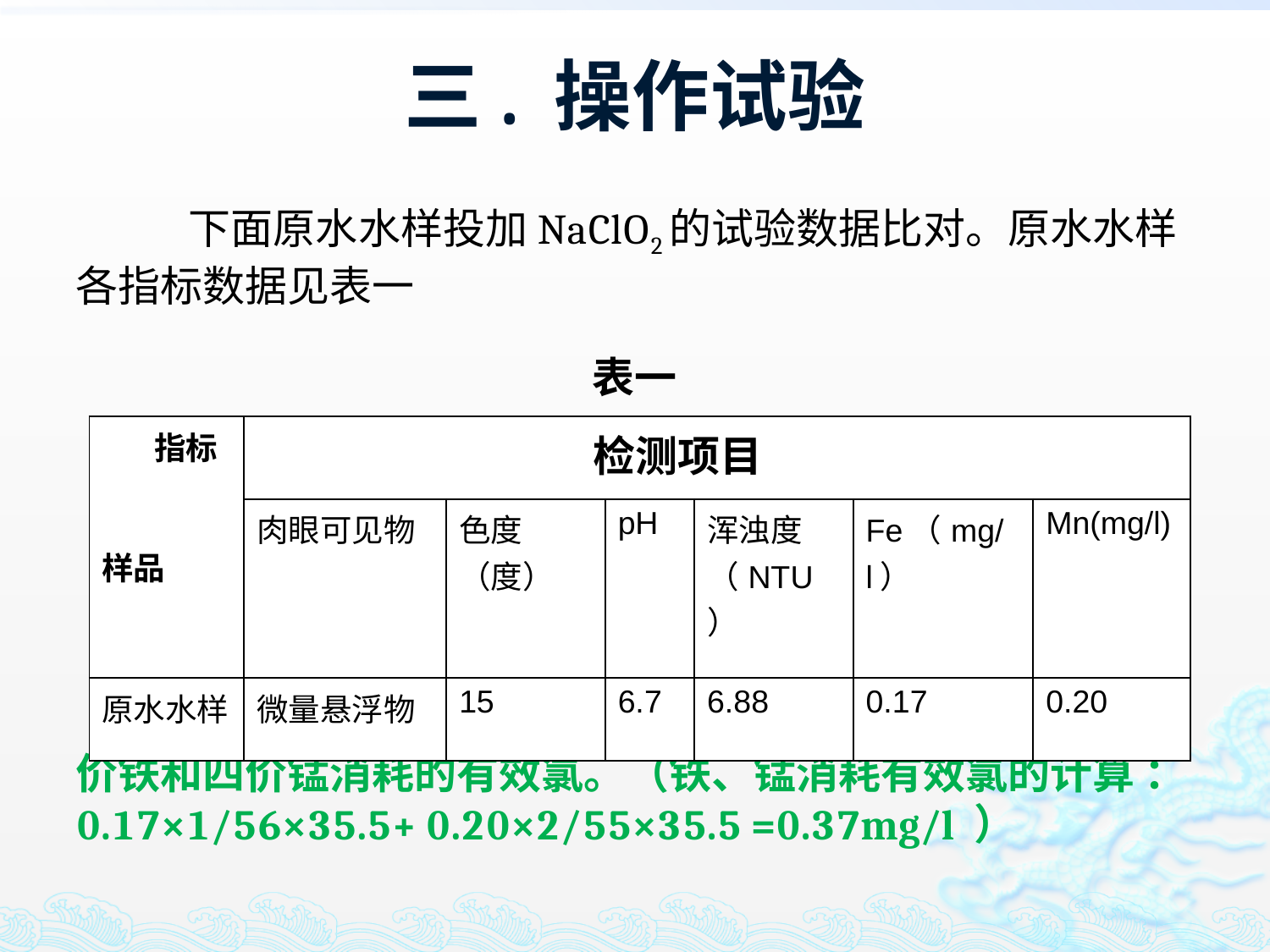

# 三. 操作试验
         下面原水水样投加NaClO2的试验数据比对。原水水样各指标数据见表一

表一

          根据原水水样的数据，理论可计算铁、锰反应生成三价铁和四价锰消耗的有效氯。（铁、锰消耗有效氯的计算 ：0.17×1/56×35.5+ 0.20×2/55×35.5 =0.37mg/l ）

| 指标 样品 | 检测项目 |  |  |  |  |  |
| --- | --- | --- | --- | --- | --- | --- |
|  | 肉眼可见物 | 色度（度） | pH | 浑浊度（NTU） | Fe（mg/l） | Mn(mg/l) |
| 原水水样 | 微量悬浮物 | 15 | 6.7 | 6.88 | 0.17 | 0.20 |